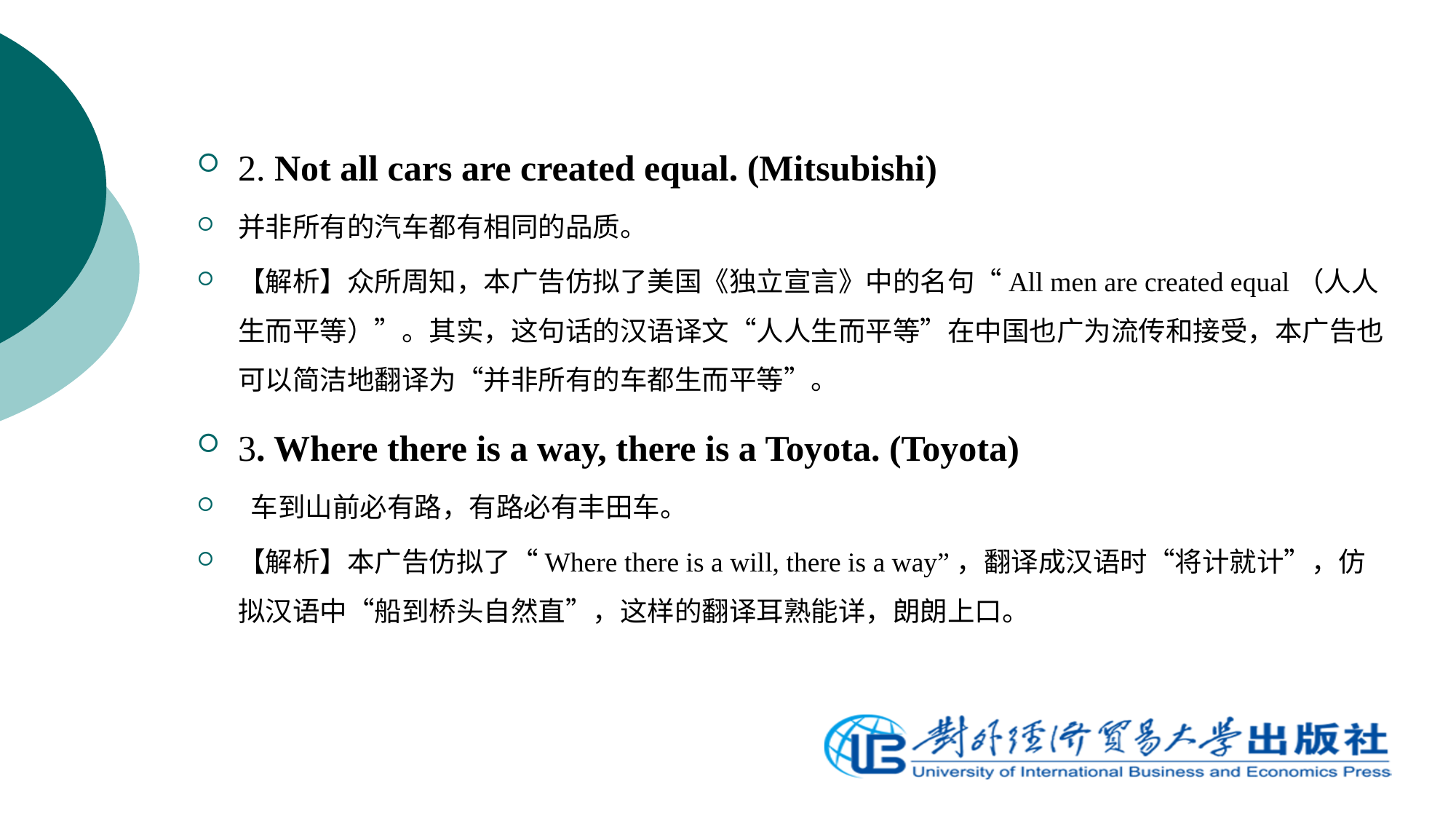

2. Not all cars are created equal. (Mitsubishi)
并非所有的汽车都有相同的品质。
【解析】众所周知，本广告仿拟了美国《独立宣言》中的名句“All men are created equal（人人生而平等）”。其实，这句话的汉语译文“人人生而平等”在中国也广为流传和接受，本广告也可以简洁地翻译为“并非所有的车都生而平等”。
3. Where there is a way, there is a Toyota. (Toyota)
 车到山前必有路，有路必有丰田车。
【解析】本广告仿拟了“Where there is a will, there is a way”，翻译成汉语时“将计就计”，仿拟汉语中“船到桥头自然直”，这样的翻译耳熟能详，朗朗上口。